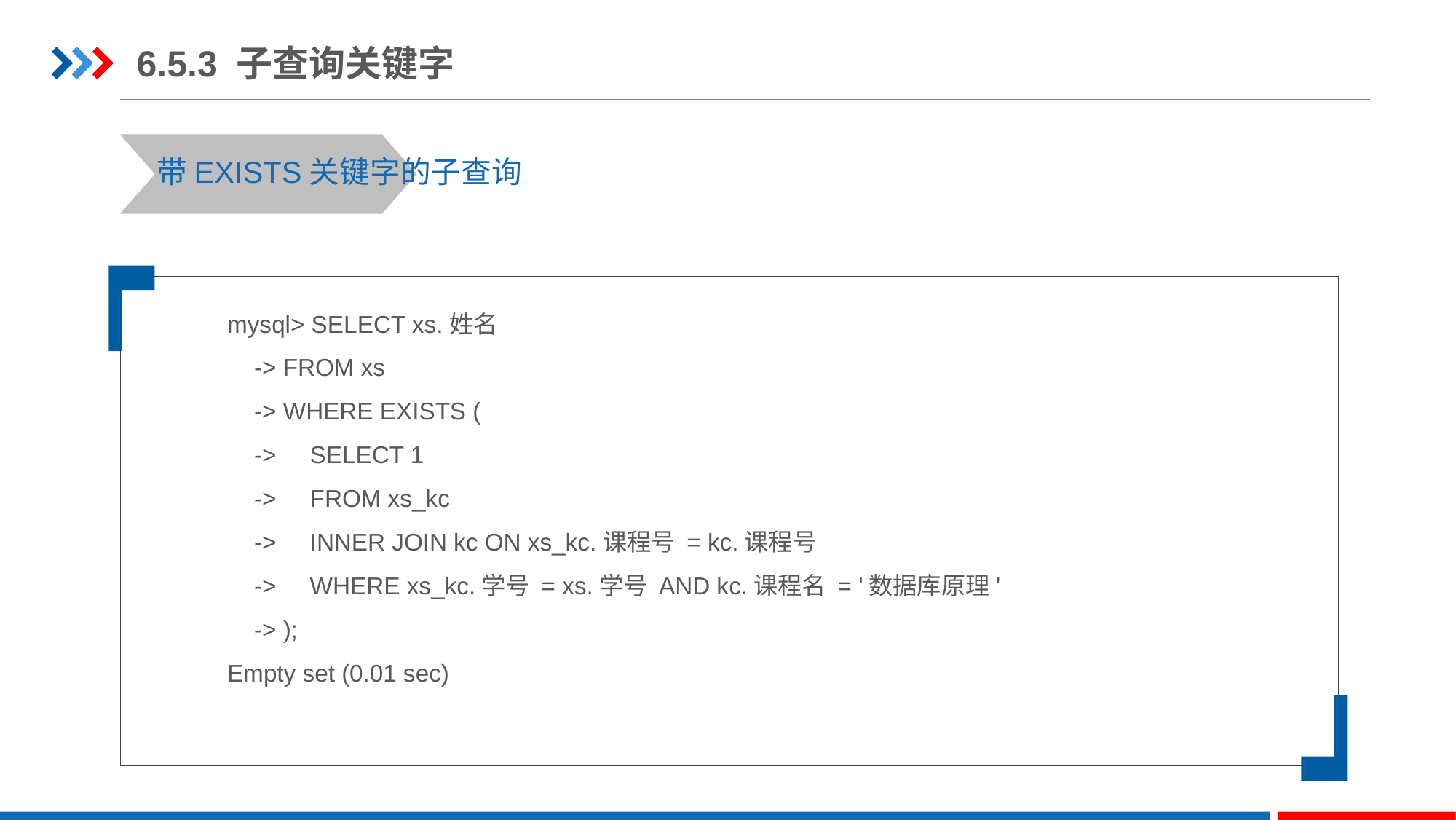

6.5.3 子查询关键字

带EXISTS关键字的子查询

mysql> SELECT xs.姓名
    -> FROM xs
    -> WHERE EXISTS (
    ->     SELECT 1
    ->     FROM xs_kc
    ->     INNER JOIN kc ON xs_kc.课程号 = kc.课程号
    ->     WHERE xs_kc.学号 = xs.学号 AND kc.课程名 = '数据库原理'
    -> );
Empty set (0.01 sec)